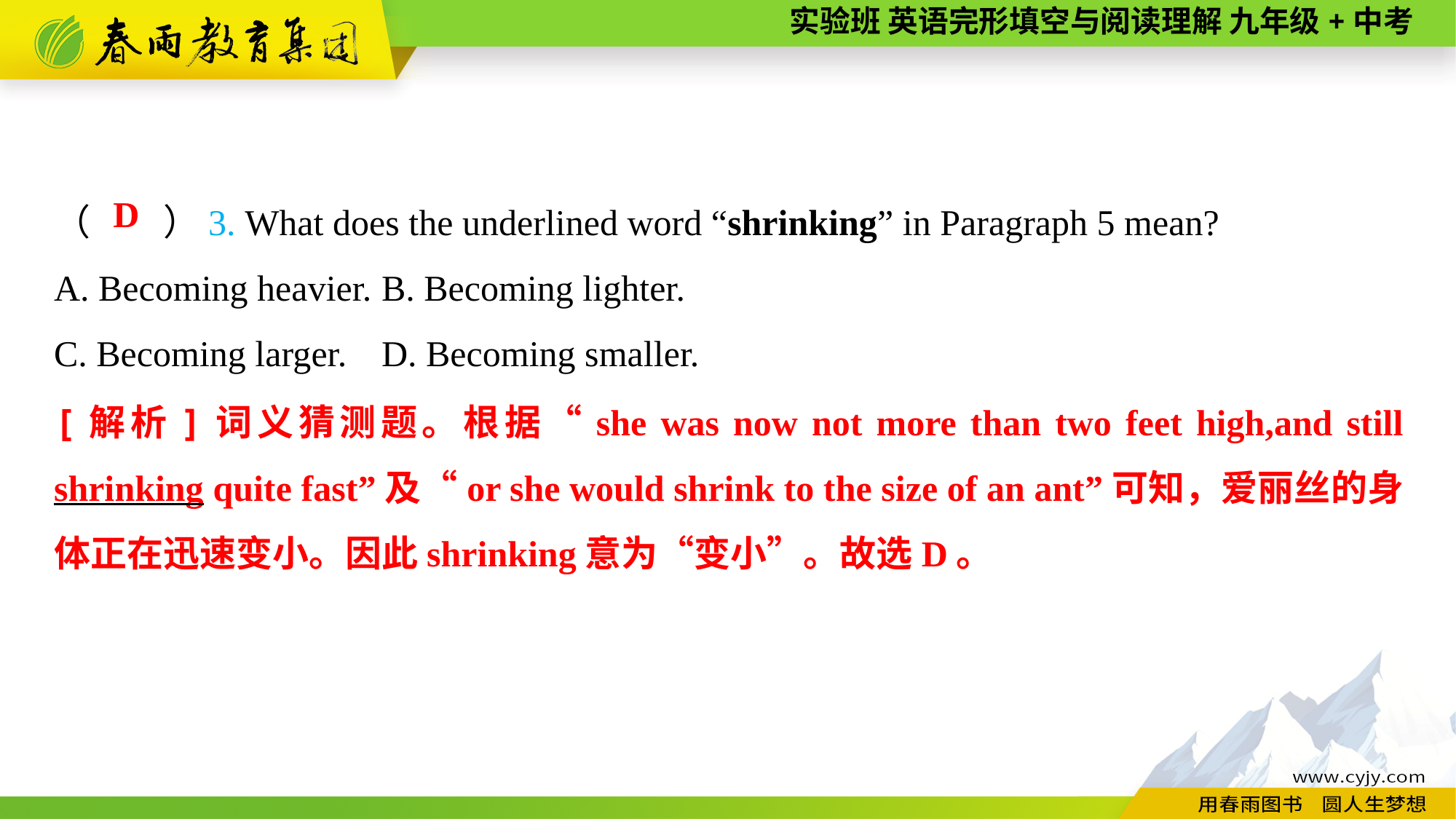

（　　）3. What does the underlined word “shrinking” in Paragraph 5 mean?
A. Becoming heavier.	B. Becoming lighter.
C. Becoming larger.	D. Becoming smaller.
D
[解析]词义猜测题。根据“she was now not more than two feet high,and still shrinking quite fast”及“or she would shrink to the size of an ant”可知，爱丽丝的身体正在迅速变小。因此shrinking意为“变小”。故选D。